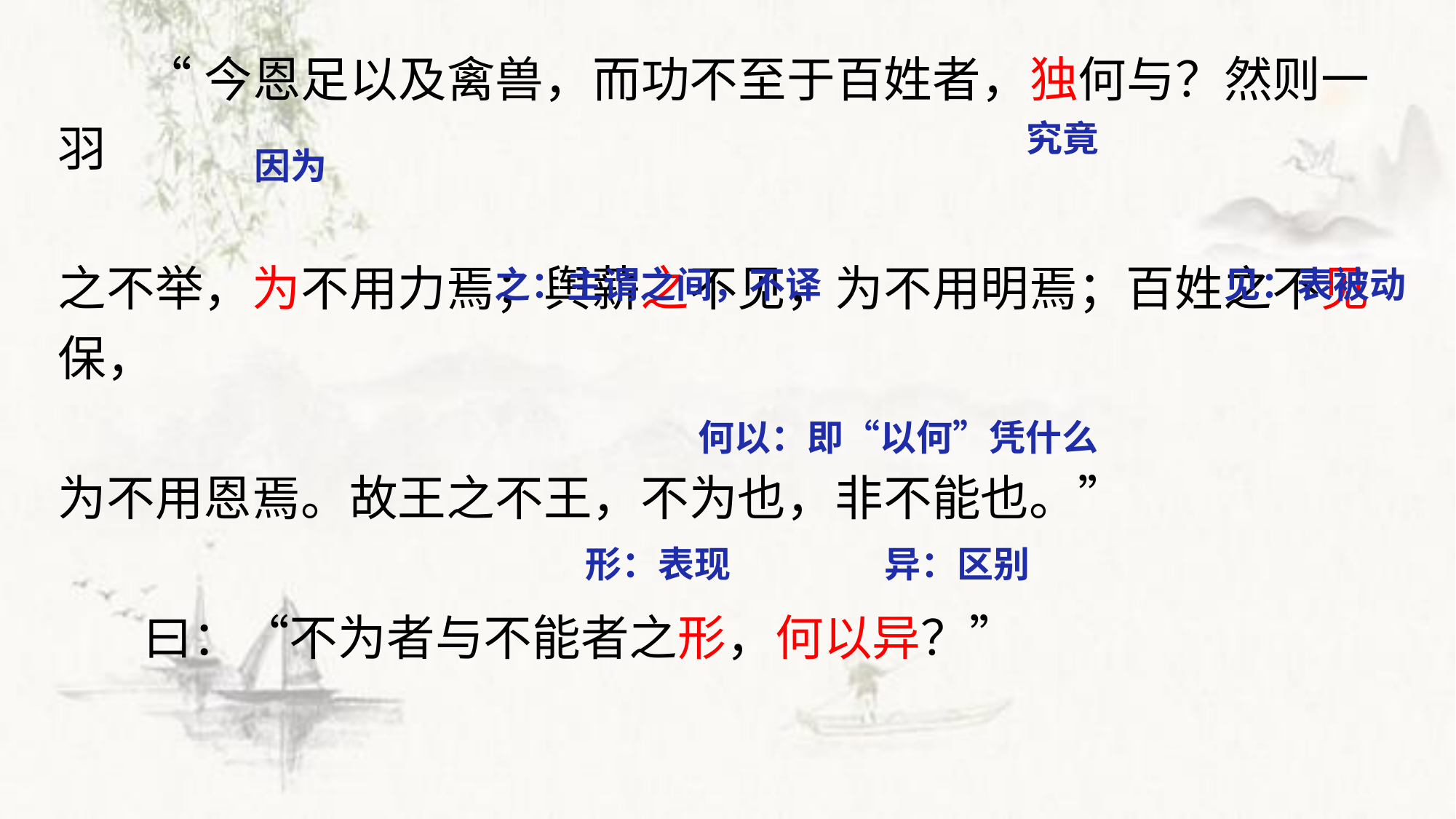

“今恩足以及禽兽，而功不至于百姓者，独何与？然则一羽

之不举，为不用力焉；舆薪之不见，为不用明焉；百姓之不见保，

为不用恩焉。故王之不王，不为也，非不能也。”

曰：“不为者与不能者之形，何以异？”
究竟
因为
之：主谓之间，不译
见：表被动
何以：即“以何”凭什么
形：表现
异：区别